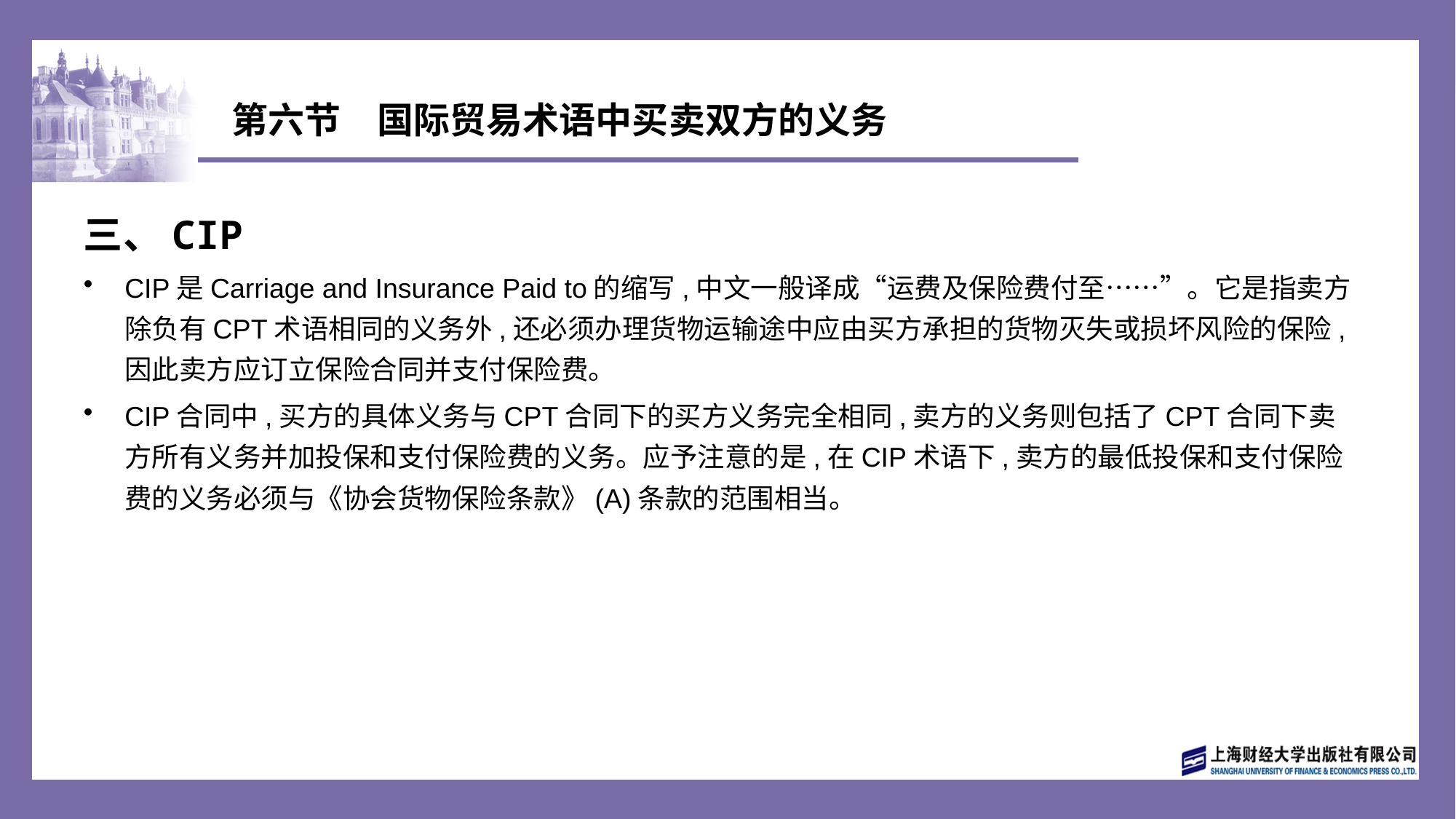

# 第六节　国际贸易术语中买卖双方的义务
三、CIP
CIP是Carriage and Insurance Paid to的缩写,中文一般译成“运费及保险费付至……”。它是指卖方除负有CPT术语相同的义务外,还必须办理货物运输途中应由买方承担的货物灭失或损坏风险的保险,因此卖方应订立保险合同并支付保险费。
CIP合同中,买方的具体义务与CPT合同下的买方义务完全相同,卖方的义务则包括了CPT合同下卖方所有义务并加投保和支付保险费的义务。应予注意的是,在CIP术语下,卖方的最低投保和支付保险费的义务必须与《协会货物保险条款》(A)条款的范围相当。